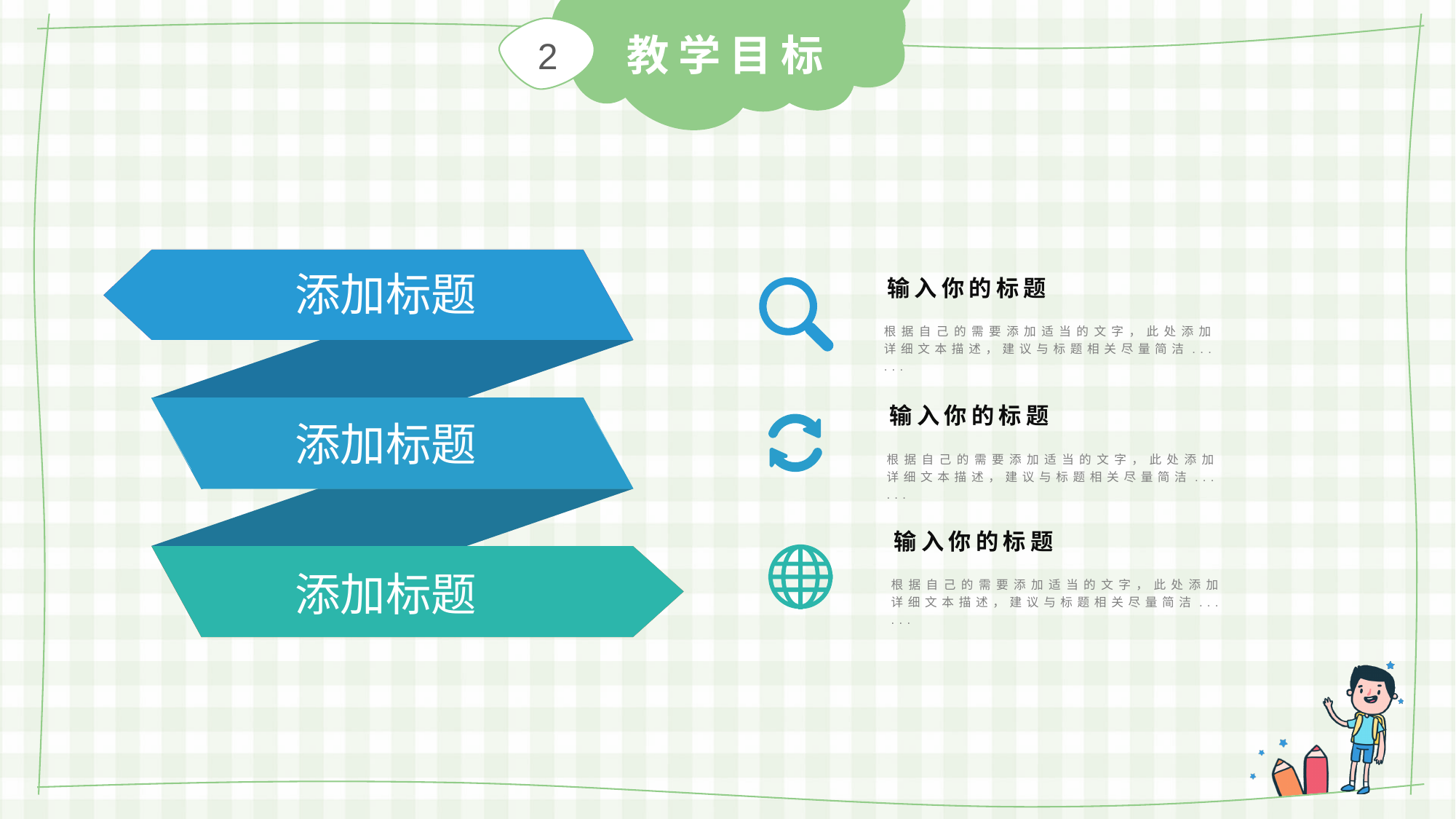

2
教学目标

添加标题

添加标题

添加标题
输入你的标题
根据自己的需要添加适当的文字，此处添加详细文本描述，建议与标题相关尽量简洁... ...

输入你的标题
根据自己的需要添加适当的文字，此处添加详细文本描述，建议与标题相关尽量简洁... ...

输入你的标题
根据自己的需要添加适当的文字，此处添加详细文本描述，建议与标题相关尽量简洁... ...